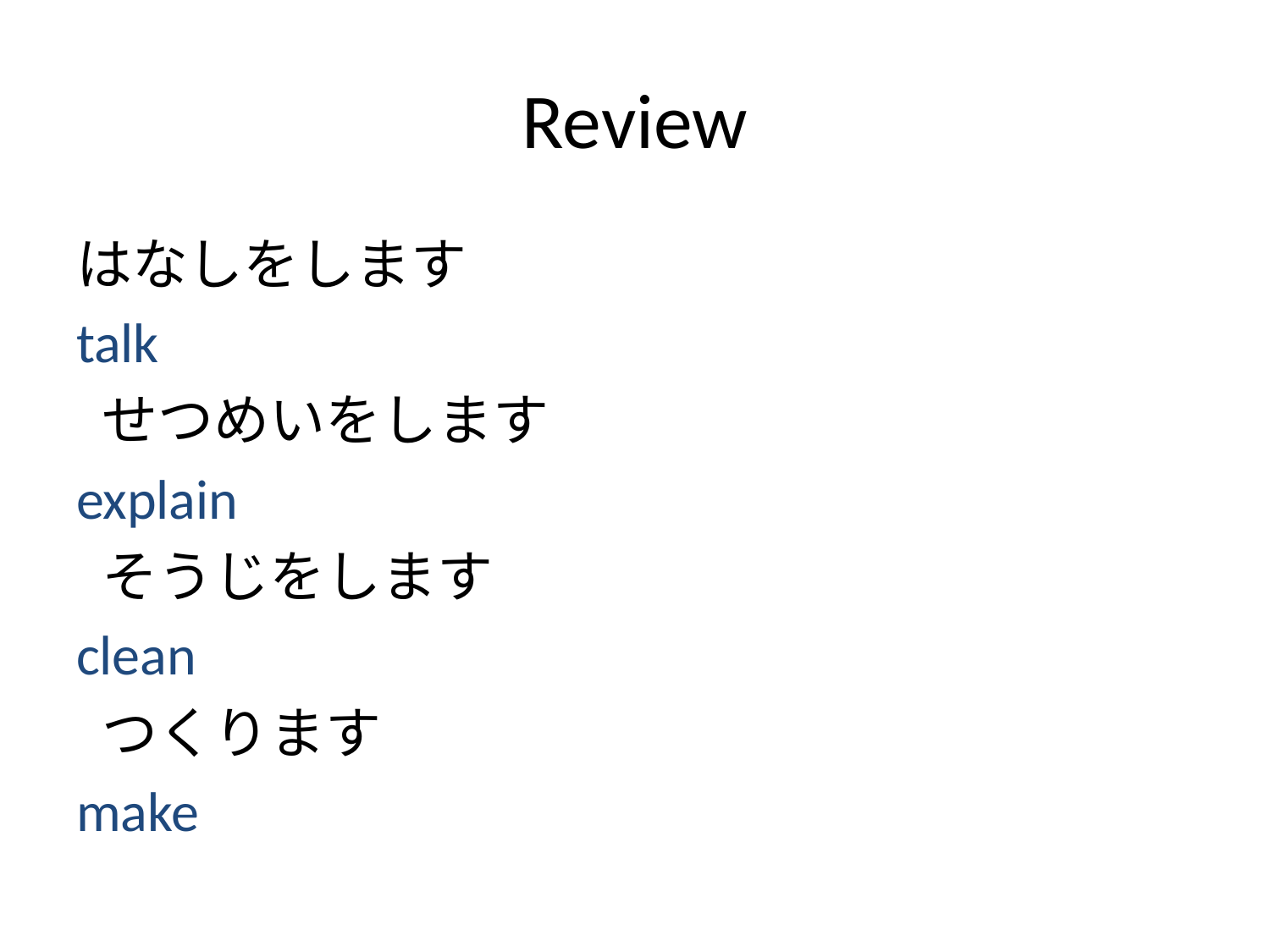

# Review
はなしをします
talk
 せつめいをします
explain
 そうじをします
clean
 つくります
make